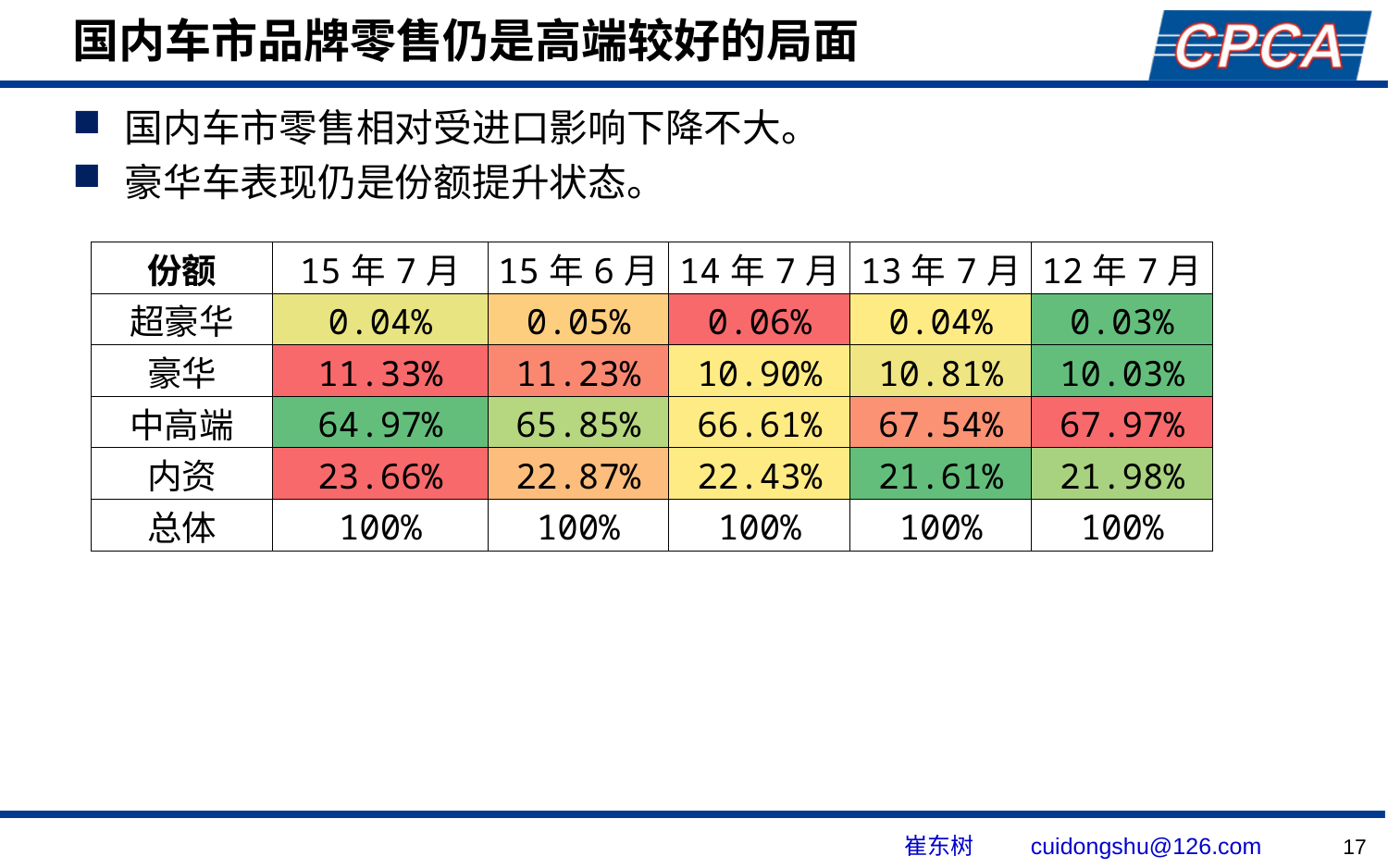

# 国内车市品牌零售仍是高端较好的局面
国内车市零售相对受进口影响下降不大。
豪华车表现仍是份额提升状态。
| 份额 | 15年7月 | 15年6月 | 14年7月 | 13年7月 | 12年7月 |
| --- | --- | --- | --- | --- | --- |
| 超豪华 | 0.04% | 0.05% | 0.06% | 0.04% | 0.03% |
| 豪华 | 11.33% | 11.23% | 10.90% | 10.81% | 10.03% |
| 中高端 | 64.97% | 65.85% | 66.61% | 67.54% | 67.97% |
| 内资 | 23.66% | 22.87% | 22.43% | 21.61% | 21.98% |
| 总体 | 100% | 100% | 100% | 100% | 100% |
17